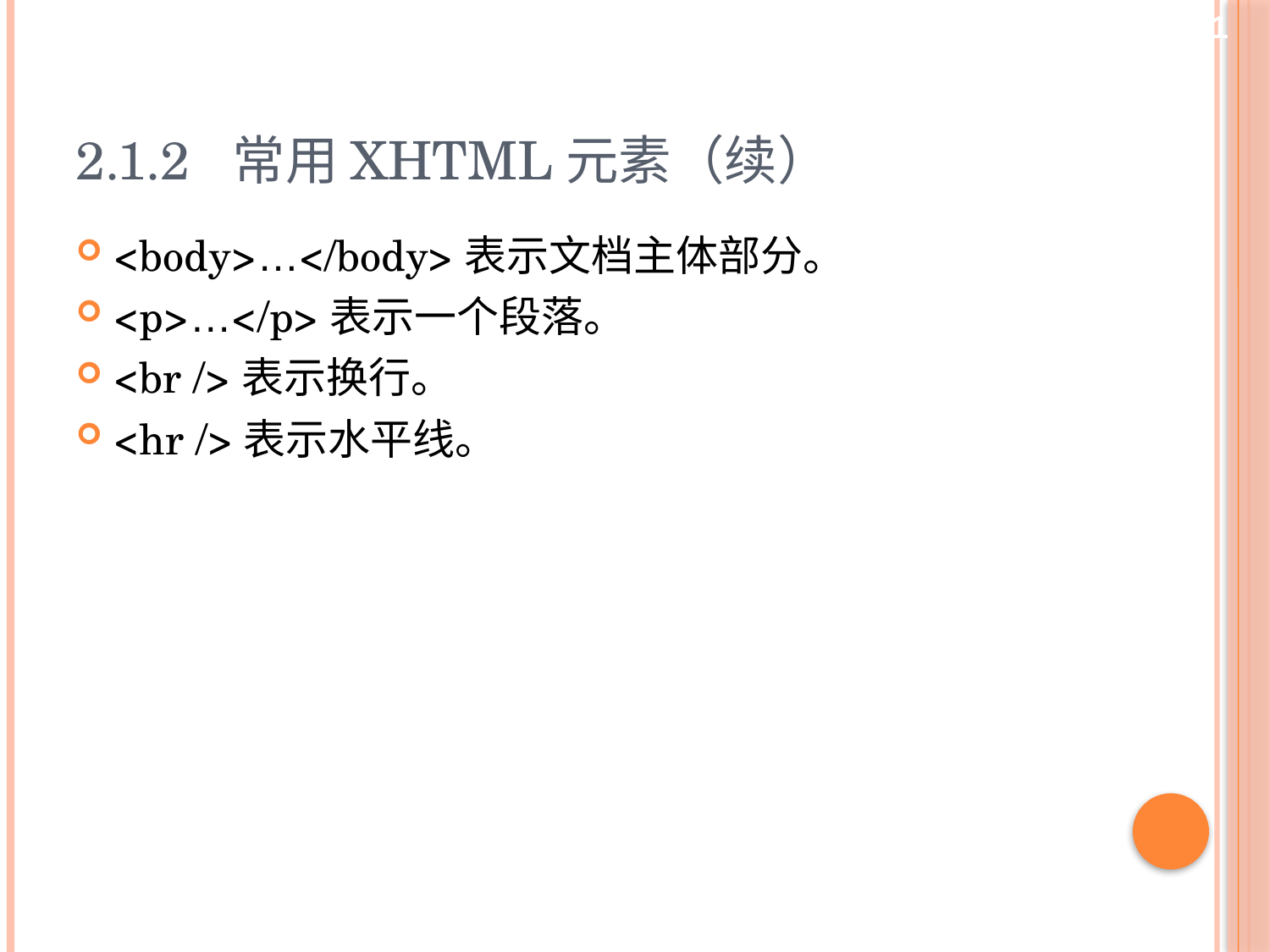

11
# 2.1.2  常用XHTML元素（续）
<body>…</body>表示文档主体部分。
<p>…</p>表示一个段落。
<br />表示换行。
<hr />表示水平线。